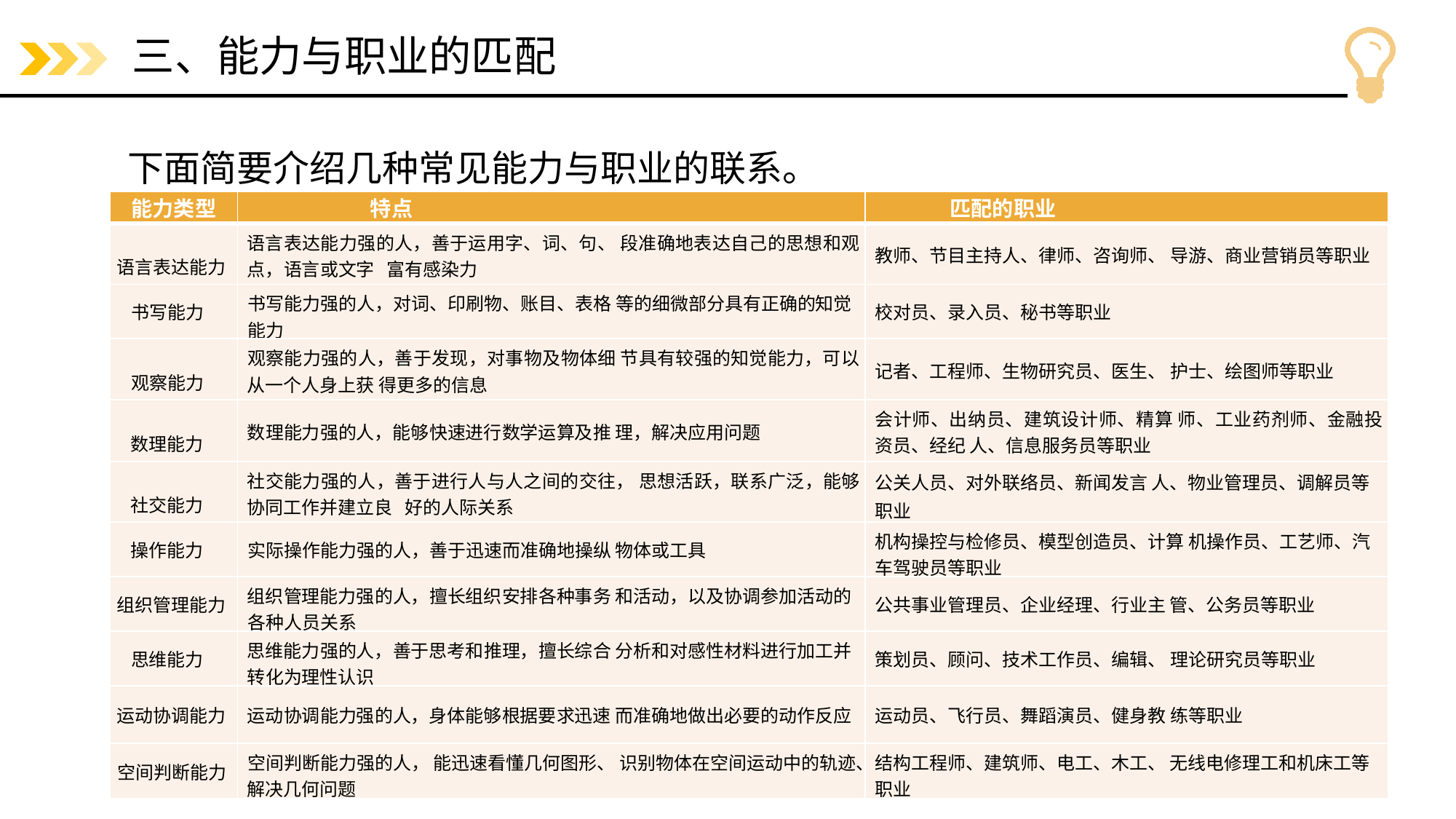

34
# 三、能力与职业的匹配
下面简要介绍几种常见能力与职业的联系。
| 能力类型 | 特点 | 匹配的职业 |
| --- | --- | --- |
| 语言表达能力 | 语言表达能力强的人，善于运用字、词、句、 段准确地表达自己的思想和观点，语言或文字 富有感染力 | 教师、节目主持人、律师、咨询师、 导游、商业营销员等职业 |
| 书写能力 | 书写能力强的人，对词、印刷物、账目、表格 等的细微部分具有正确的知觉能力 | 校对员、录入员、秘书等职业 |
| 观察能力 | 观察能力强的人，善于发现，对事物及物体细 节具有较强的知觉能力，可以从一个人身上获 得更多的信息 | 记者、工程师、生物研究员、医生、 护士、绘图师等职业 |
| 数理能力 | 数理能力强的人，能够快速进行数学运算及推 理，解决应用问题 | 会计师、出纳员、建筑设计师、精算 师、工业药剂师、金融投资员、经纪 人、信息服务员等职业 |
| 社交能力 | 社交能力强的人，善于进行人与人之间的交往， 思想活跃，联系广泛，能够协同工作并建立良 好的人际关系 | 公关人员、对外联络员、新闻发言 人、物业管理员、调解员等职业 |
| 操作能力 | 实际操作能力强的人，善于迅速而准确地操纵 物体或工具 | 机构操控与检修员、模型创造员、计算 机操作员、工艺师、汽车驾驶员等职业 |
| 组织管理能力 | 组织管理能力强的人，擅长组织安排各种事务 和活动，以及协调参加活动的各种人员关系 | 公共事业管理员、企业经理、行业主 管、公务员等职业 |
| 思维能力 | 思维能力强的人，善于思考和推理，擅长综合 分析和对感性材料进行加工并转化为理性认识 | 策划员、顾问、技术工作员、编辑、 理论研究员等职业 |
| 运动协调能力 | 运动协调能力强的人，身体能够根据要求迅速 而准确地做出必要的动作反应 | 运动员、飞行员、舞蹈演员、健身教 练等职业 |
| 空间判断能力 | 空间判断能力强的人， 能迅速看懂几何图形、 识别物体在空间运动中的轨迹、解决几何问题 | 结构工程师、建筑师、电工、木工、 无线电修理工和机床工等职业 |